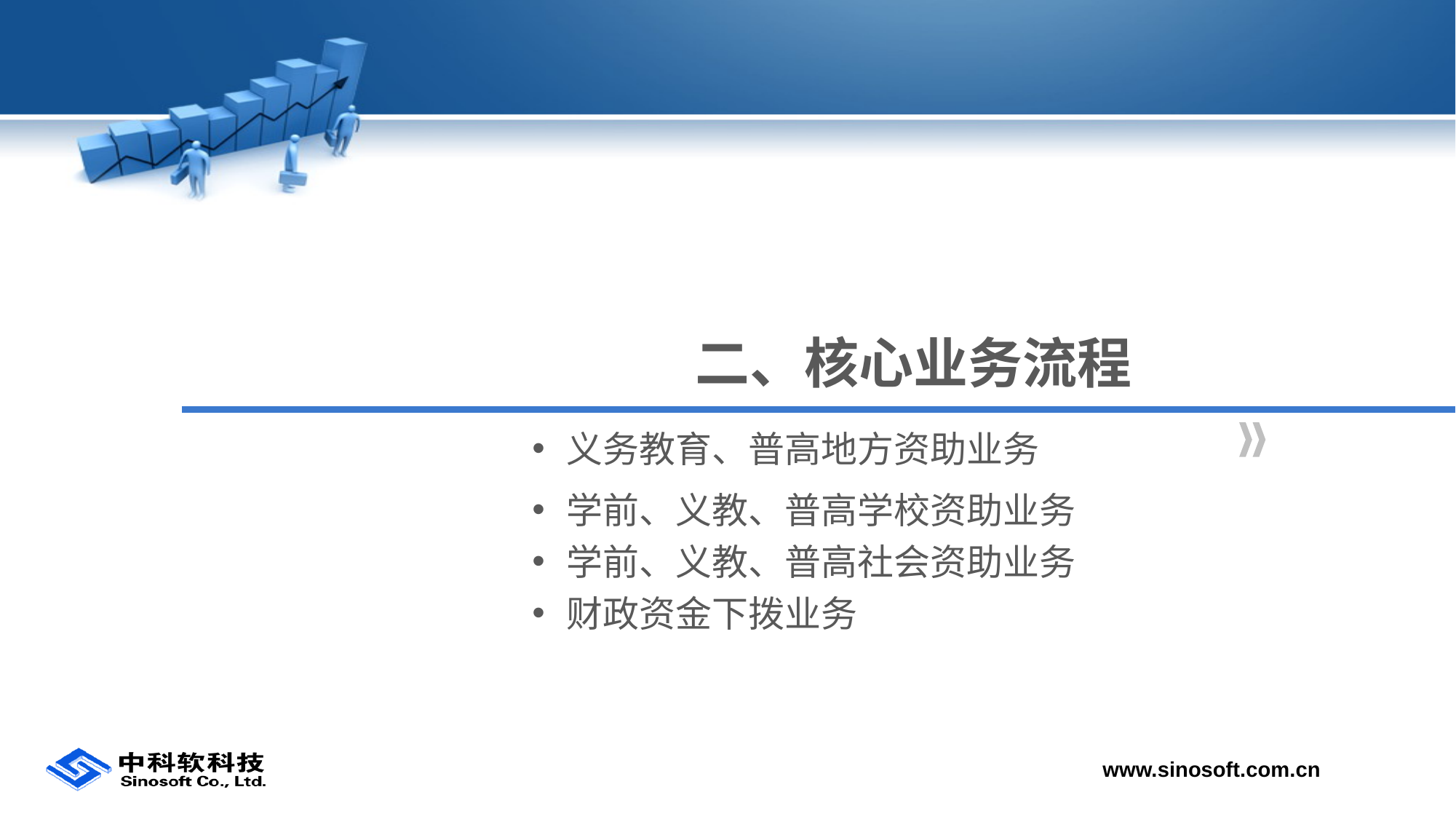

二、核心业务流程
义务教育、普高地方资助业务

学前、义教、普高学校资助业务
学前、义教、普高社会资助业务
财政资金下拨业务